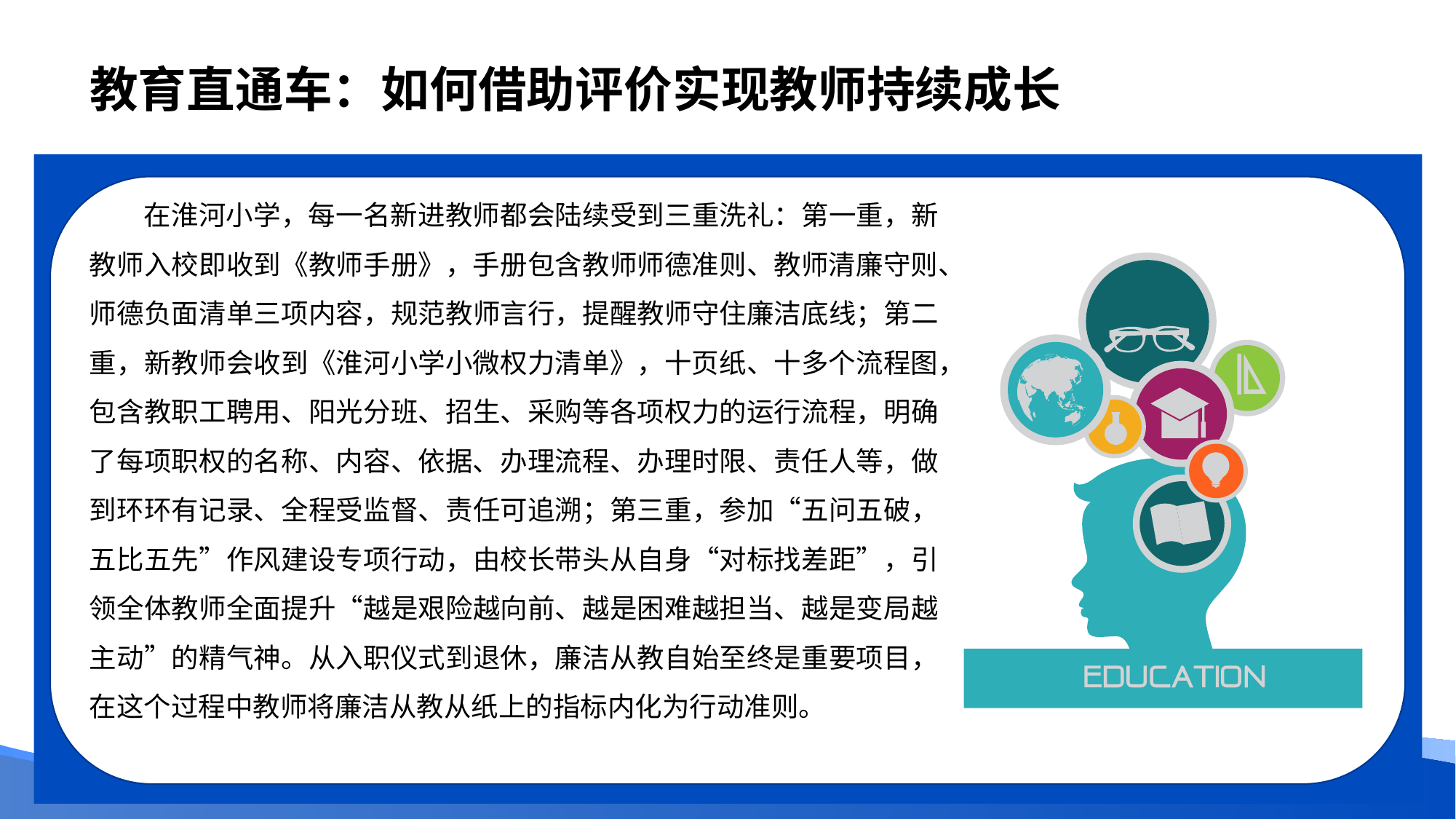

# 教育直通车：如何借助评价实现教师持续成长

在淮河小学，每一名新进教师都会陆续受到三重洗礼：第一重，新教师入校即收到《教师手册》，手册包含教师师德准则、教师清廉守则、师德负面清单三项内容，规范教师言行，提醒教师守住廉洁底线；第二重，新教师会收到《淮河小学小微权力清单》，十页纸、十多个流程图，包含教职工聘用、阳光分班、招生、采购等各项权力的运行流程，明确了每项职权的名称、内容、依据、办理流程、办理时限、责任人等，做到环环有记录、全程受监督、责任可追溯；第三重，参加“五问五破，五比五先”作风建设专项行动，由校长带头从自身“对标找差距”，引领全体教师全面提升“越是艰险越向前、越是困难越担当、越是变局越主动”的精气神。从入职仪式到退休，廉洁从教自始至终是重要项目，在这个过程中教师将廉洁从教从纸上的指标内化为行动准则。